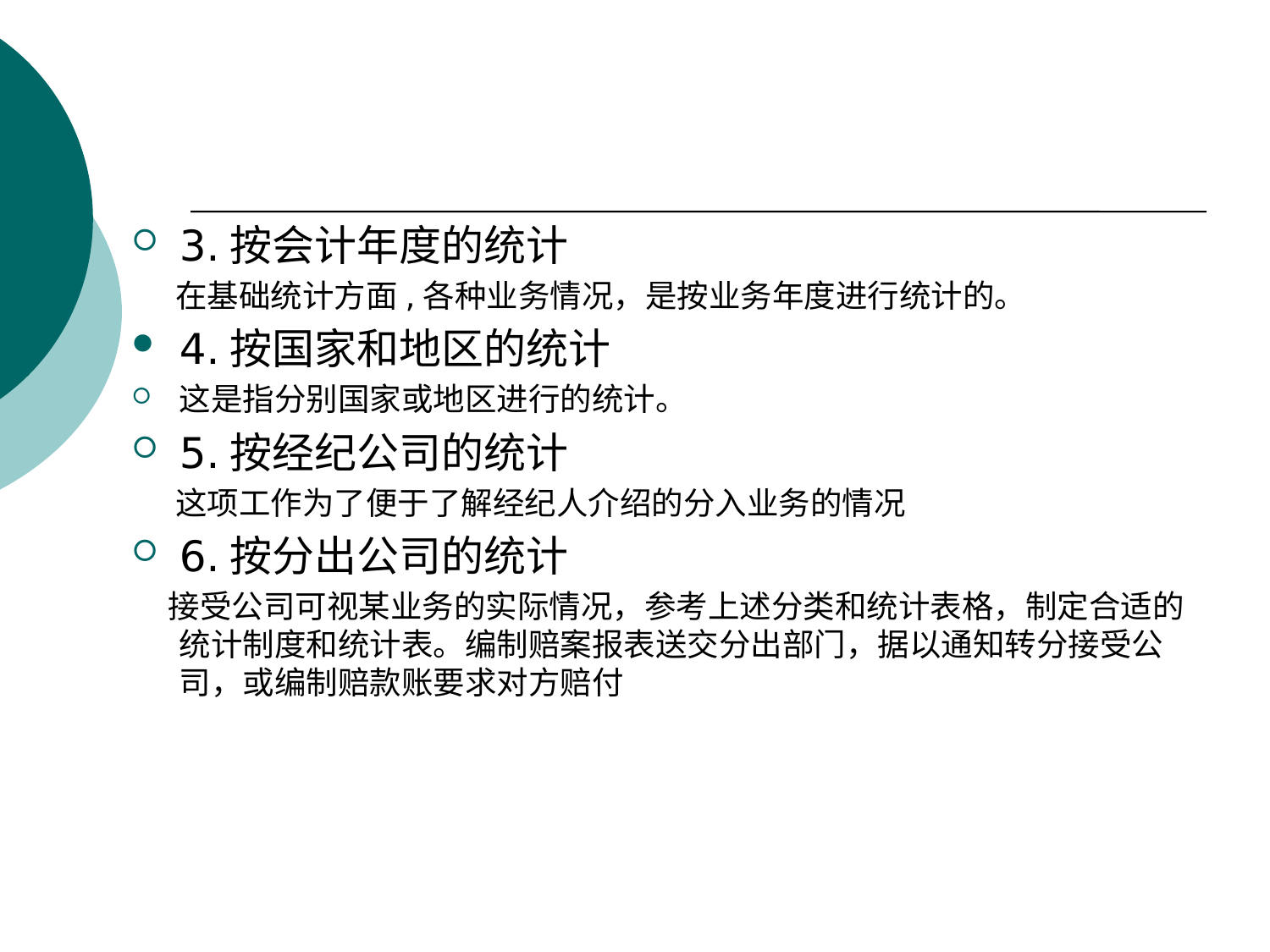

#
3.按会计年度的统计
     在基础统计方面,各种业务情况，是按业务年度进行统计的。
4.按国家和地区的统计
这是指分别国家或地区进行的统计。
5.按经纪公司的统计
     这项工作为了便于了解经纪人介绍的分入业务的情况
6.按分出公司的统计
    接受公司可视某业务的实际情况，参考上述分类和统计表格，制定合适的统计制度和统计表。编制赔案报表送交分出部门，据以通知转分接受公司，或编制赔款账要求对方赔付